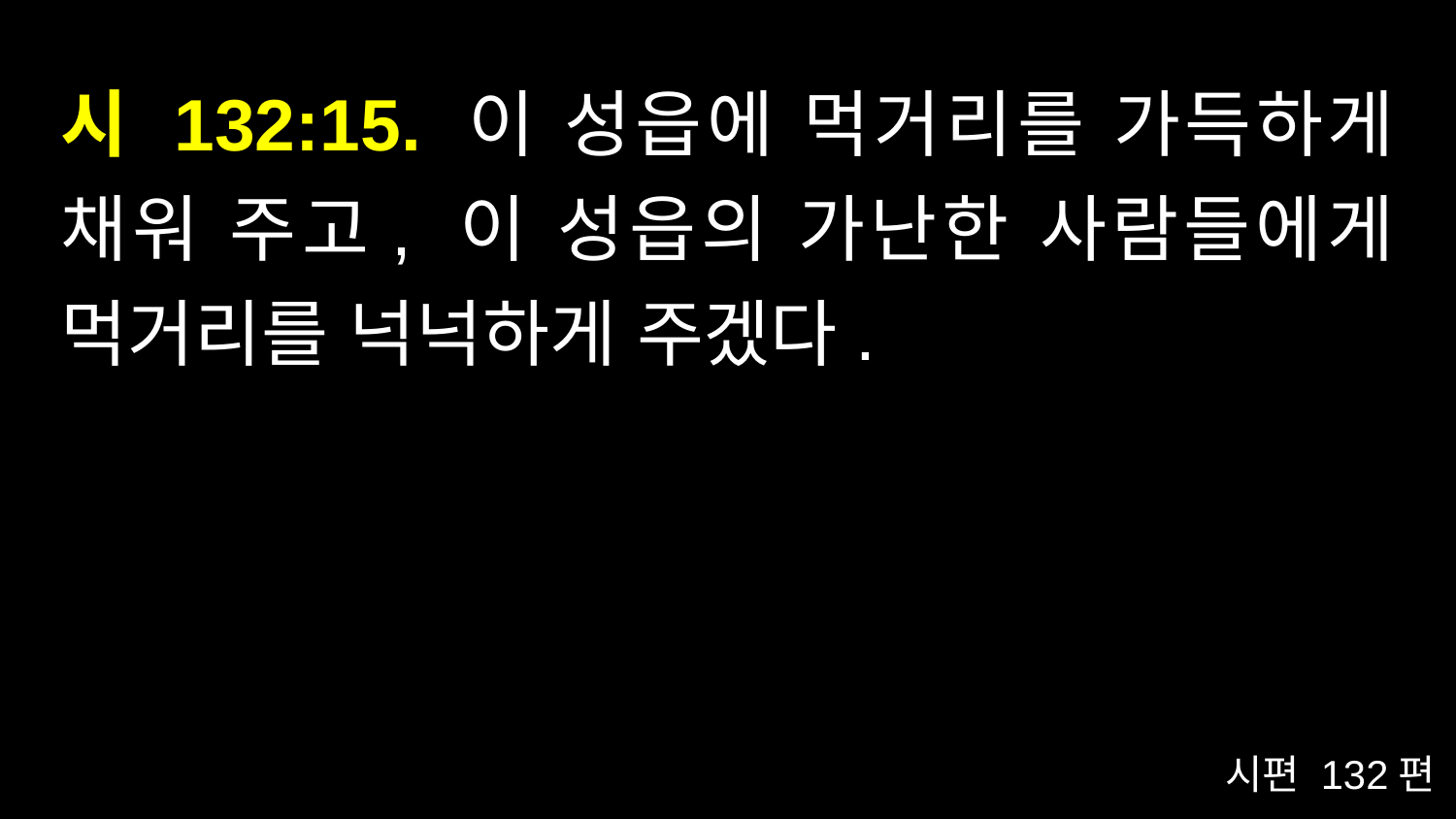

# 시 132:15. 이 성읍에 먹거리를 가득하게 채워 주고, 이 성읍의 가난한 사람들에게 먹거리를 넉넉하게 주겠다.
시편 132편